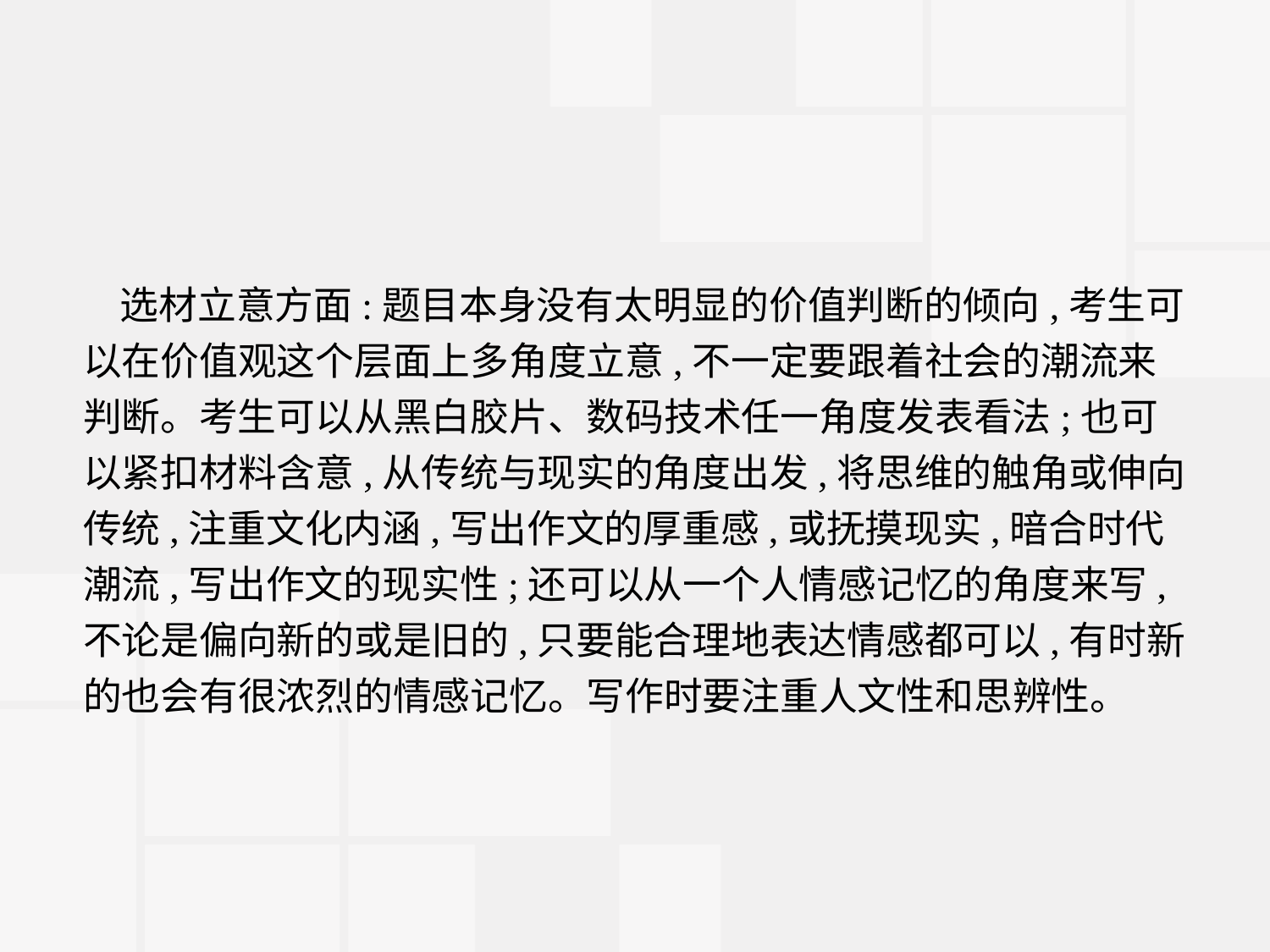

选材立意方面:题目本身没有太明显的价值判断的倾向,考生可以在价值观这个层面上多角度立意,不一定要跟着社会的潮流来判断。考生可以从黑白胶片、数码技术任一角度发表看法;也可以紧扣材料含意,从传统与现实的角度出发,将思维的触角或伸向传统,注重文化内涵,写出作文的厚重感,或抚摸现实,暗合时代潮流,写出作文的现实性;还可以从一个人情感记忆的角度来写,不论是偏向新的或是旧的,只要能合理地表达情感都可以,有时新的也会有很浓烈的情感记忆。写作时要注重人文性和思辨性。